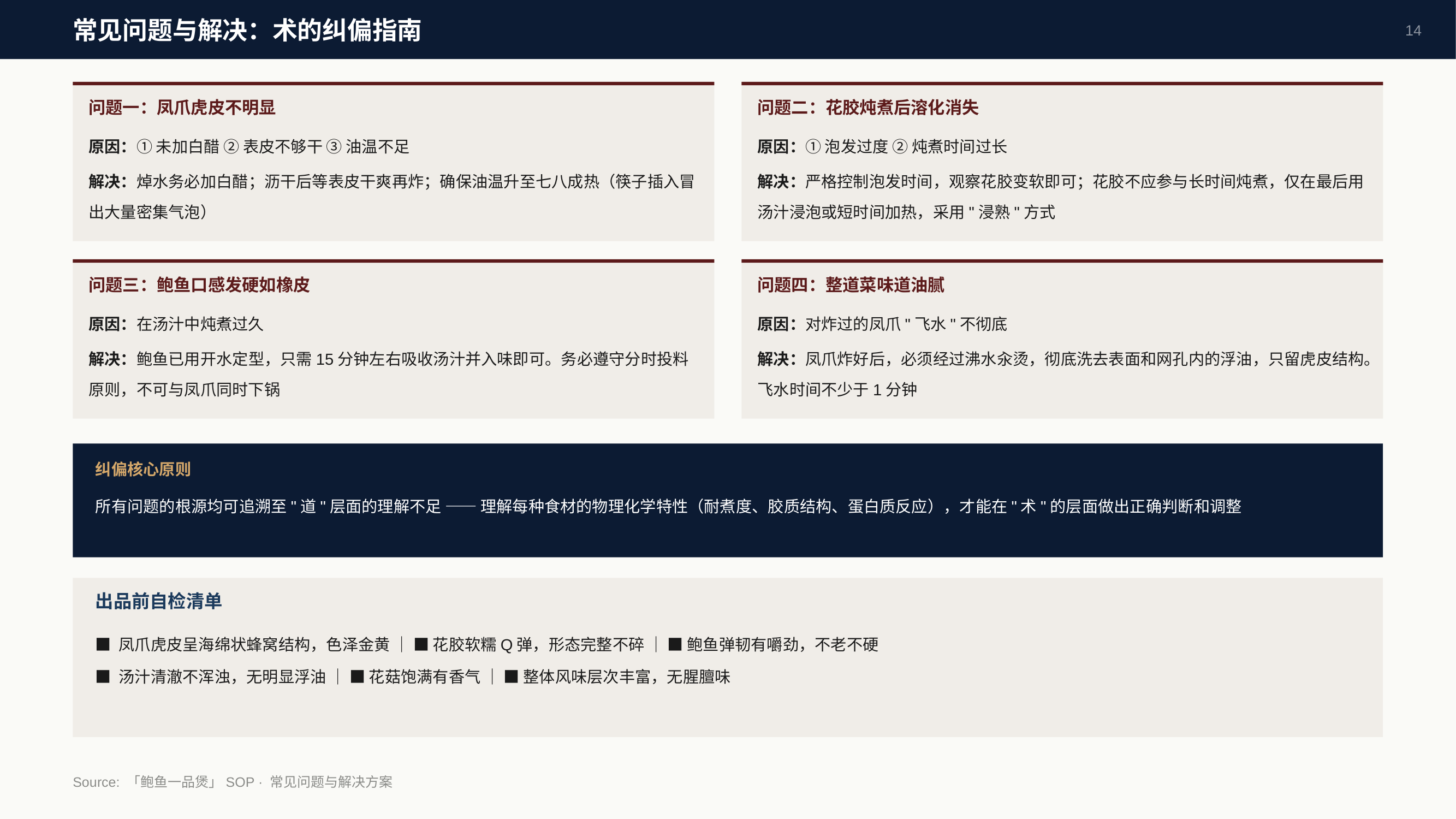

常见问题与解决：术的纠偏指南
14

问题一：凤爪虎皮不明显
问题二：花胶炖煮后溶化消失
原因：① 未加白醋 ② 表皮不够干 ③ 油温不足
解决：焯水务必加白醋；沥干后等表皮干爽再炸；确保油温升至七八成热（筷子插入冒出大量密集气泡）
原因：① 泡发过度 ② 炖煮时间过长
解决：严格控制泡发时间，观察花胶变软即可；花胶不应参与长时间炖煮，仅在最后用汤汁浸泡或短时间加热，采用"浸熟"方式

问题三：鲍鱼口感发硬如橡皮
问题四：整道菜味道油腻
原因：在汤汁中炖煮过久
解决：鲍鱼已用开水定型，只需15分钟左右吸收汤汁并入味即可。务必遵守分时投料原则，不可与凤爪同时下锅
原因：对炸过的凤爪"飞水"不彻底
解决：凤爪炸好后，必须经过沸水汆烫，彻底洗去表面和网孔内的浮油，只留虎皮结构。飞水时间不少于1分钟

纠偏核心原则
所有问题的根源均可追溯至"道"层面的理解不足 —— 理解每种食材的物理化学特性（耐煮度、胶质结构、蛋白质反应），才能在"术"的层面做出正确判断和调整

出品前自检清单
■ 凤爪虎皮呈海绵状蜂窝结构，色泽金黄 ｜ ■ 花胶软糯Q弹，形态完整不碎 ｜ ■ 鲍鱼弹韧有嚼劲，不老不硬
■ 汤汁清澈不浑浊，无明显浮油 ｜ ■ 花菇饱满有香气 ｜ ■ 整体风味层次丰富，无腥膻味
Source: 「鲍鱼一品煲」SOP · 常见问题与解决方案